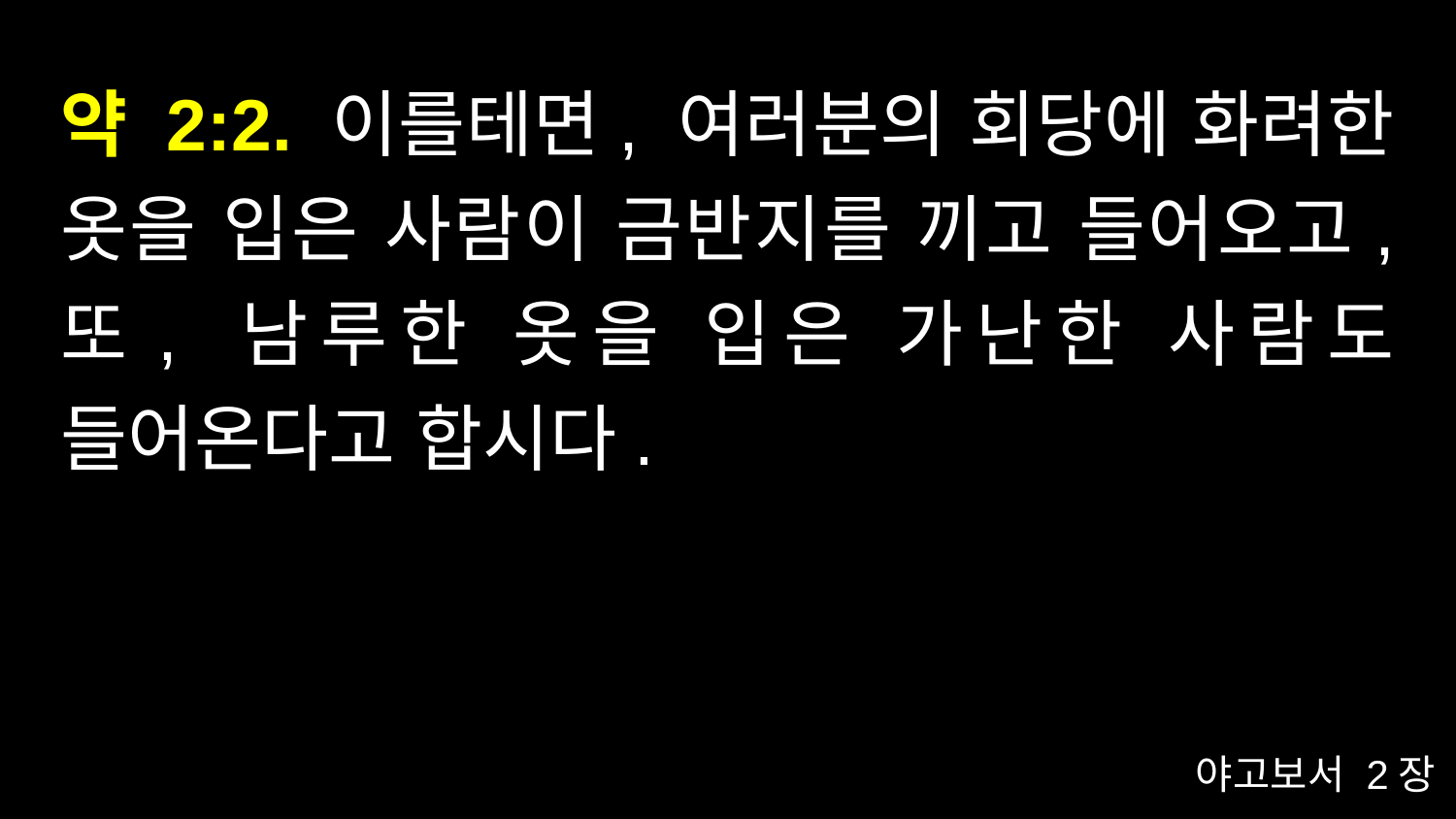

# 약 2:2. 이를테면, 여러분의 회당에 화려한 옷을 입은 사람이 금반지를 끼고 들어오고, 또, 남루한 옷을 입은 가난한 사람도 들어온다고 합시다.
야고보서 2장